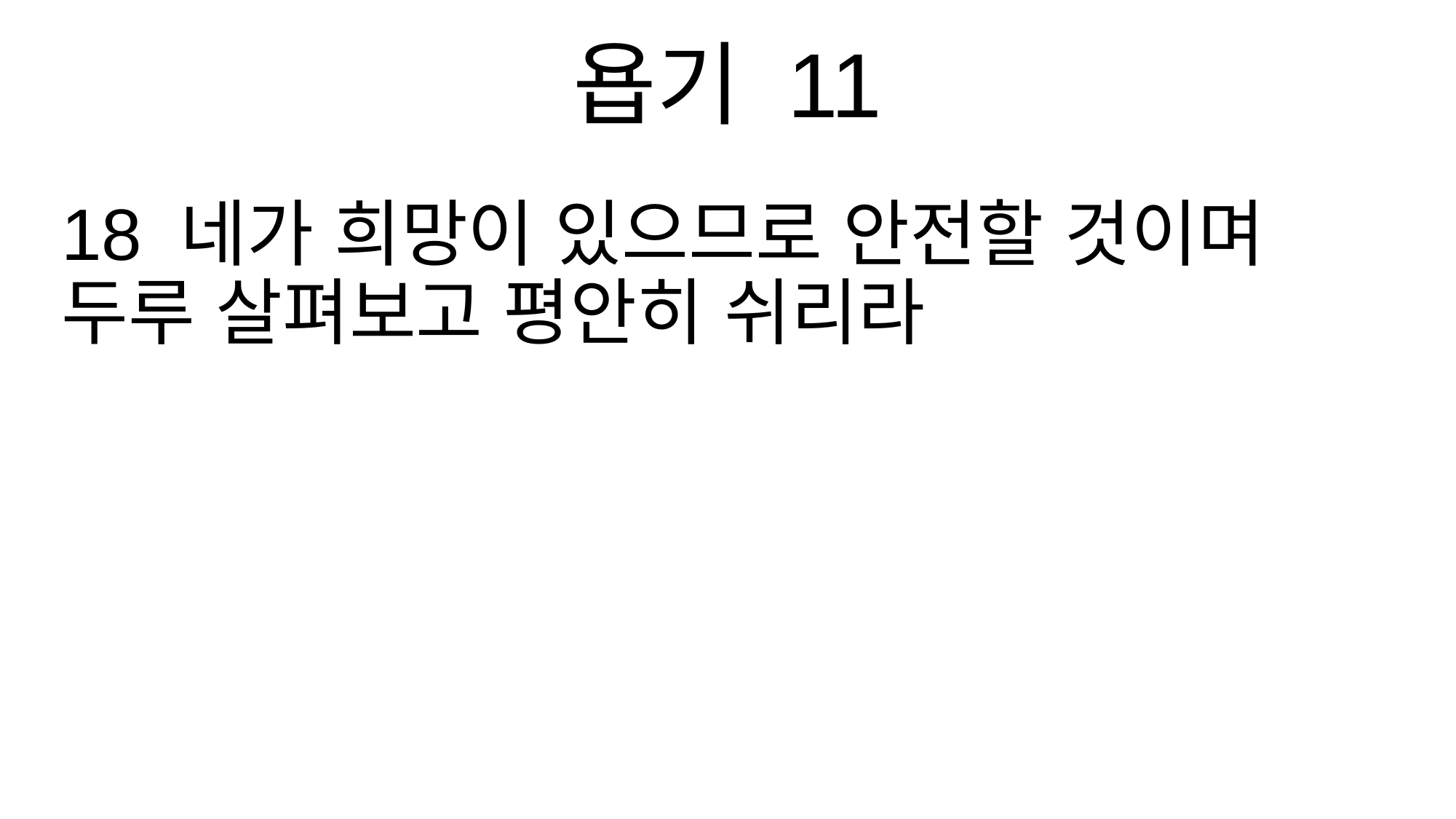

욥기 11
18 네가 희망이 있으므로 안전할 것이며 두루 살펴보고 평안히 쉬리라